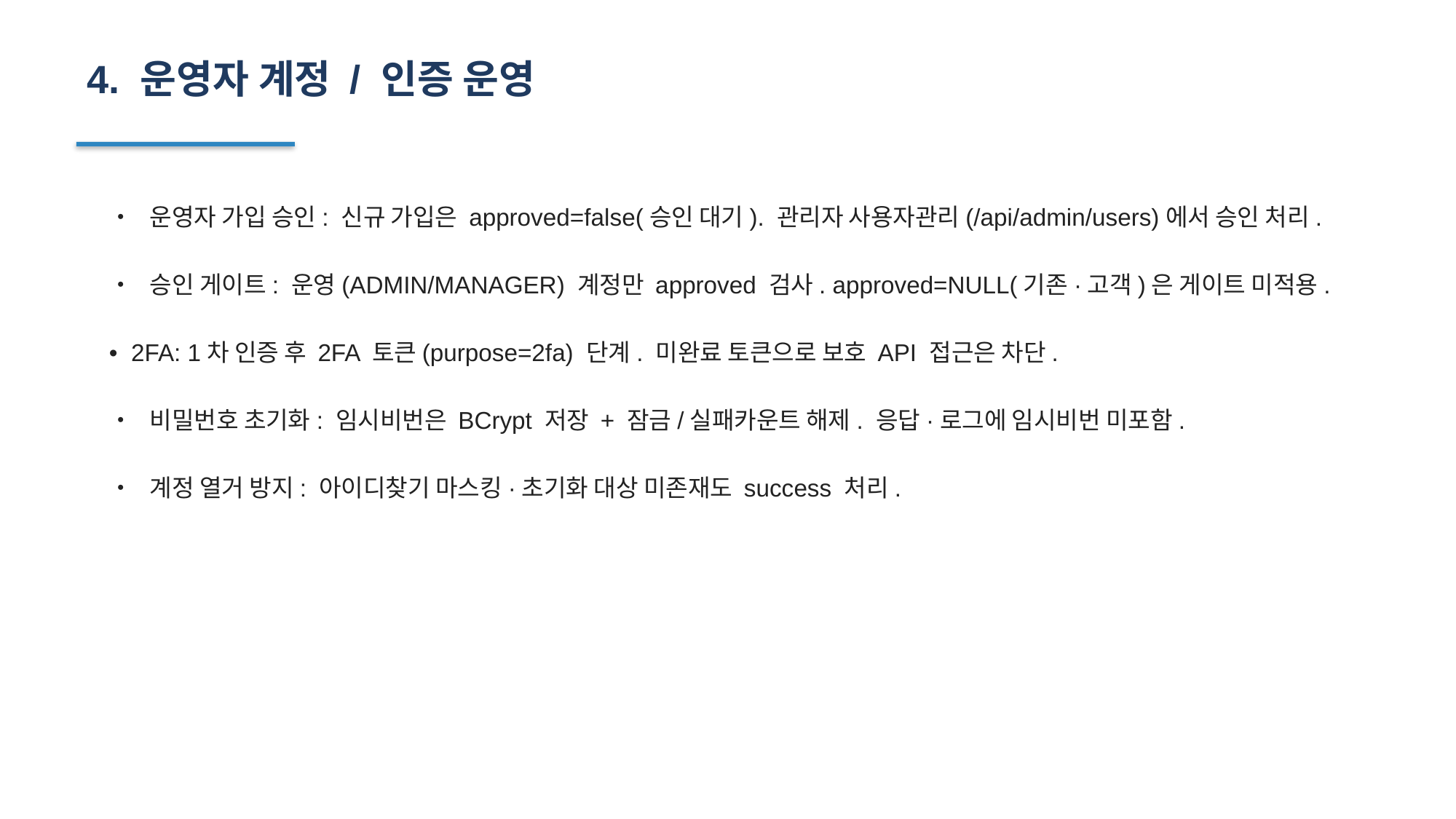

4. 운영자 계정 / 인증 운영

•  운영자 가입 승인: 신규 가입은 approved=false(승인 대기). 관리자 사용자관리(/api/admin/users)에서 승인 처리.
•  승인 게이트: 운영(ADMIN/MANAGER) 계정만 approved 검사. approved=NULL(기존·고객)은 게이트 미적용.
•  2FA: 1차 인증 후 2FA 토큰(purpose=2fa) 단계. 미완료 토큰으로 보호 API 접근은 차단.
•  비밀번호 초기화: 임시비번은 BCrypt 저장 + 잠금/실패카운트 해제. 응답·로그에 임시비번 미포함.
•  계정 열거 방지: 아이디찾기 마스킹·초기화 대상 미존재도 success 처리.